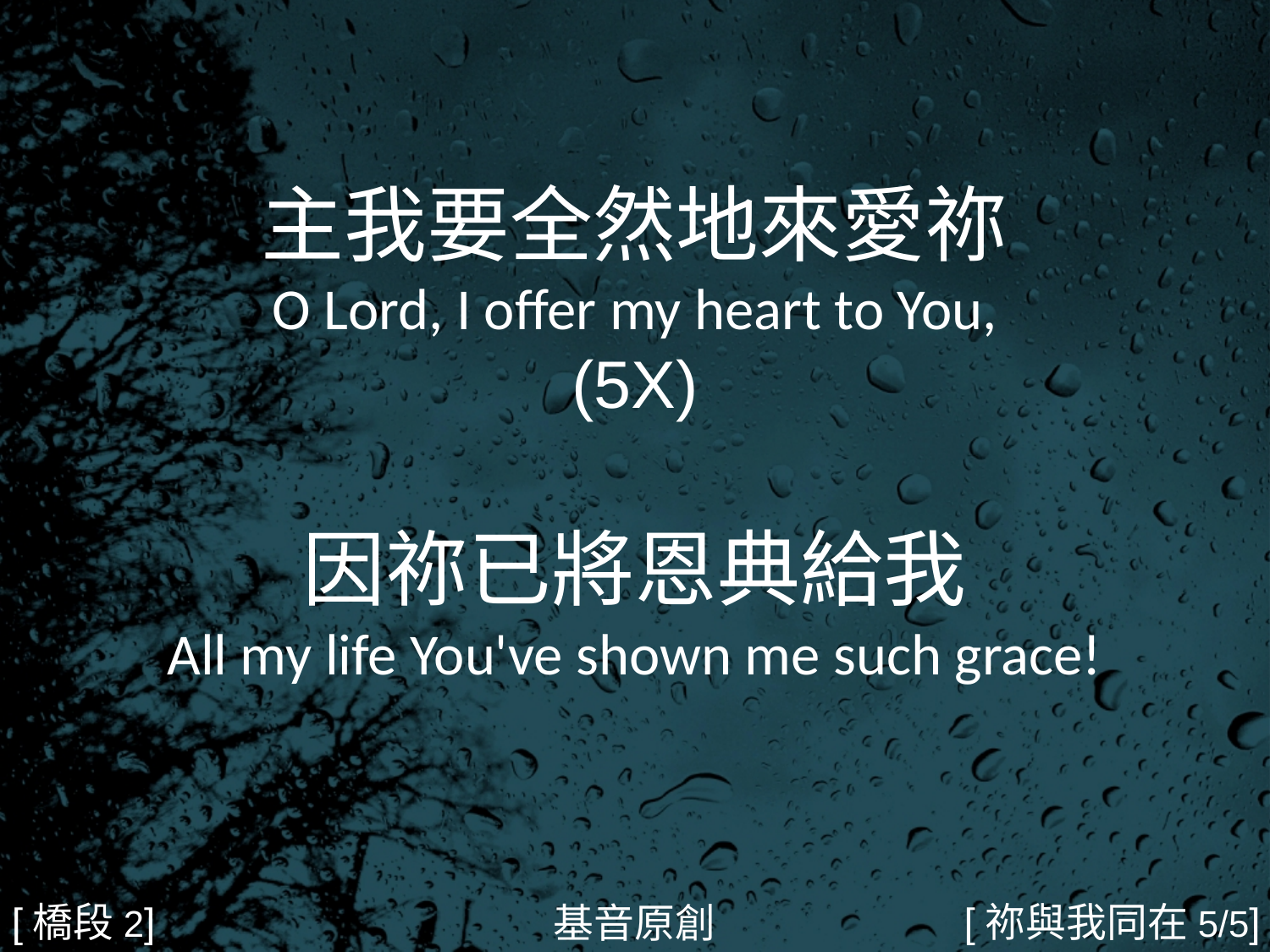

主我要全然地來愛祢
O Lord, I offer my heart to You,
(5X)

因祢已將恩典給我
All my life You've shown me such grace!

#

[橋段2]
[祢與我同在5/5]
基音原創